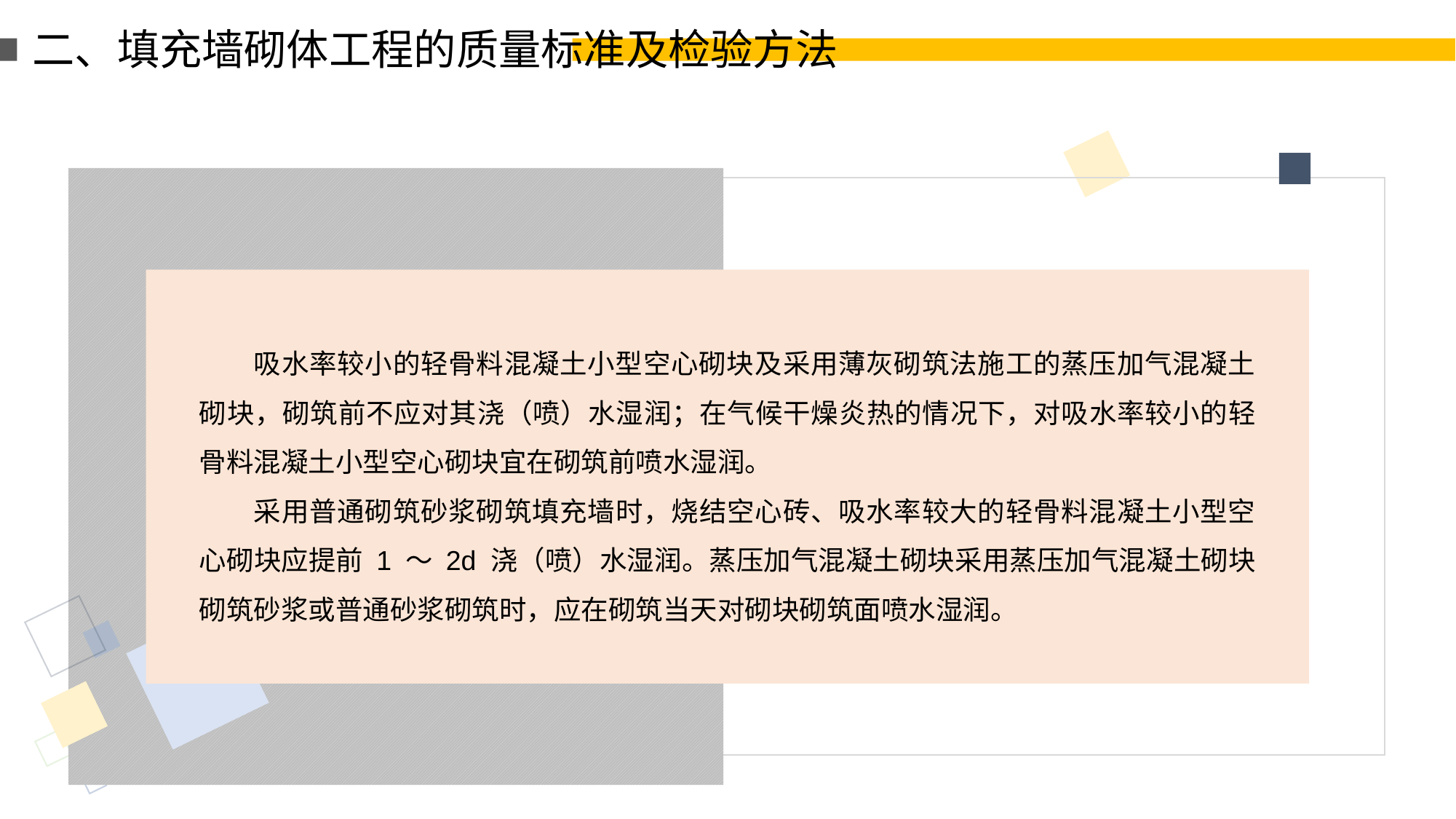

二、填充墙砌体工程的质量标准及检验方法

吸水率较小的轻骨料混凝土小型空心砌块及采用薄灰砌筑法施工的蒸压加气混凝土砌块，砌筑前不应对其浇（喷）水湿润；在气候干燥炎热的情况下，对吸水率较小的轻骨料混凝土小型空心砌块宜在砌筑前喷水湿润。
采用普通砌筑砂浆砌筑填充墙时，烧结空心砖、吸水率较大的轻骨料混凝土小型空心砌块应提前 1 ～ 2d 浇（喷）水湿润。蒸压加气混凝土砌块采用蒸压加气混凝土砌块砌筑砂浆或普通砂浆砌筑时，应在砌筑当天对砌块砌筑面喷水湿润。